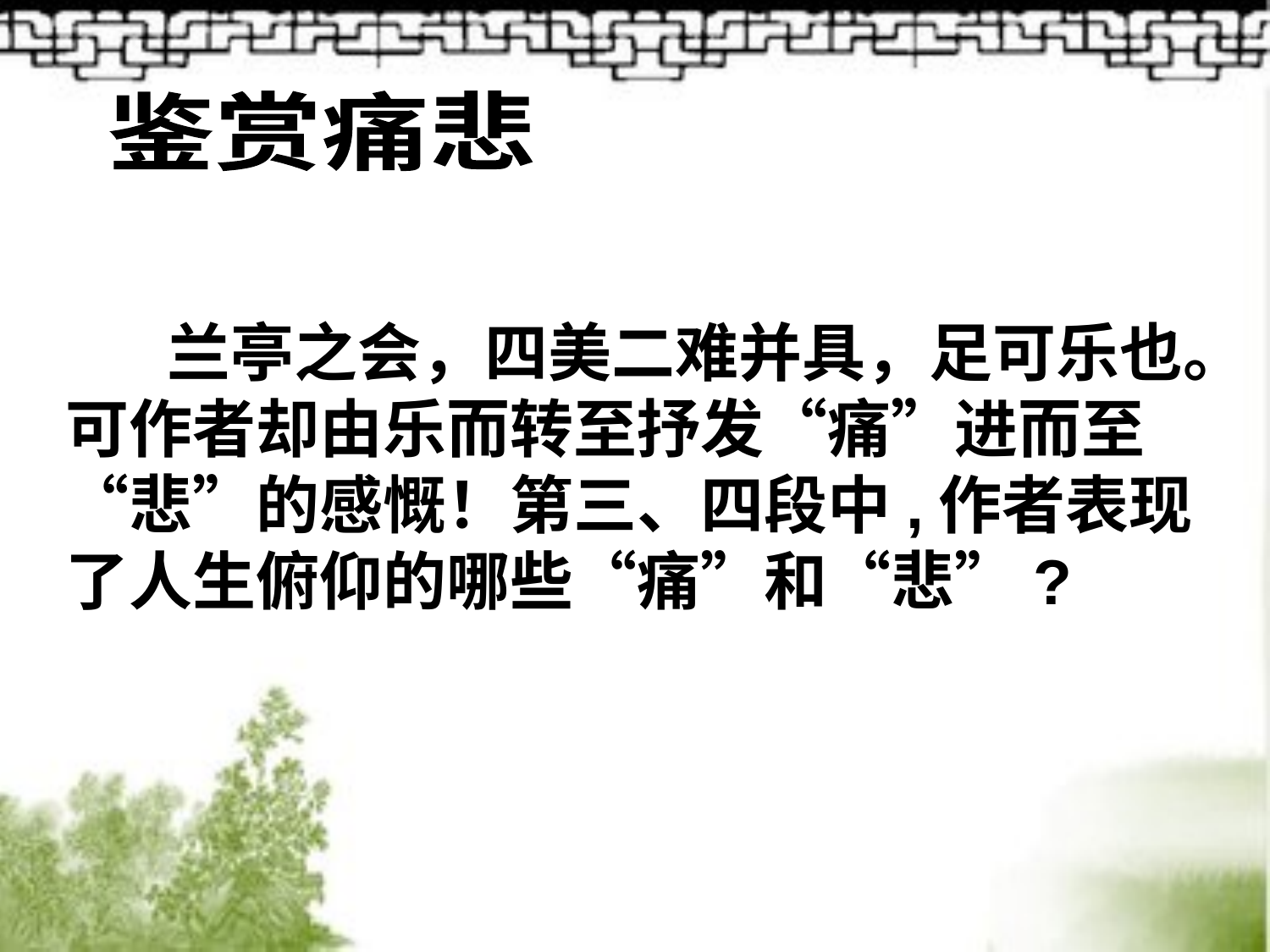

鉴赏痛悲
　      兰亭之会，四美二难并具，足可乐也。可作者却由乐而转至抒发“痛”进而至“悲”的感慨！第三、四段中,作者表现了人生俯仰的哪些“痛”和“悲”?